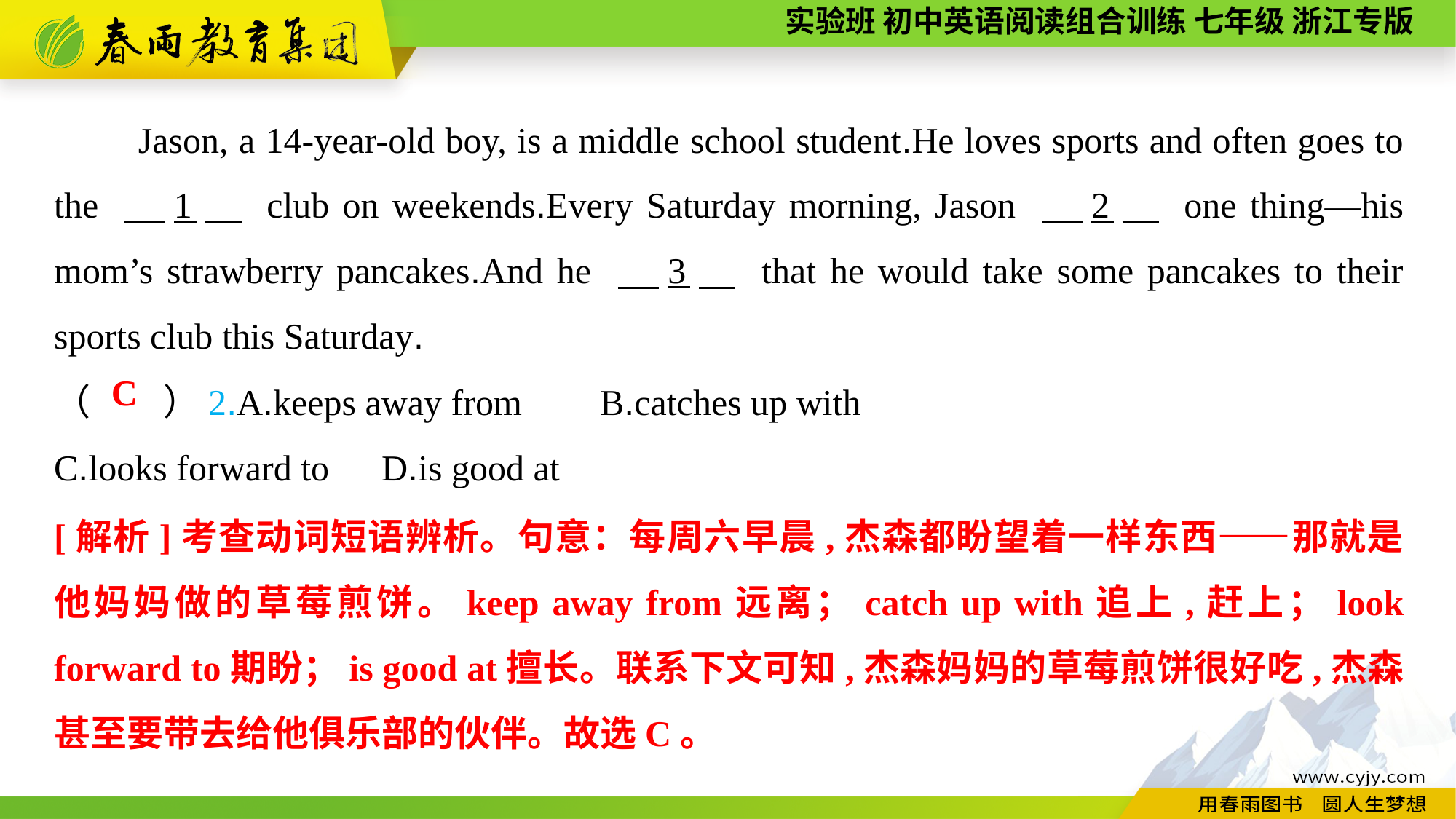

Jason, a 14-year-old boy, is a middle school student.He loves sports and often goes to the 　1　 club on weekends.Every Saturday morning, Jason 　2　 one thing—his mom’s strawberry pancakes.And he 　3　 that he would take some pancakes to their sports club this Saturday.
（　　）2.A.keeps away from	B.catches up with
C.looks forward to	D.is good at
C
[解析]考查动词短语辨析。句意：每周六早晨,杰森都盼望着一样东西——那就是他妈妈做的草莓煎饼。keep away from远离；catch up with追上,赶上；look forward to期盼；is good at擅长。联系下文可知,杰森妈妈的草莓煎饼很好吃,杰森甚至要带去给他俱乐部的伙伴。故选C。